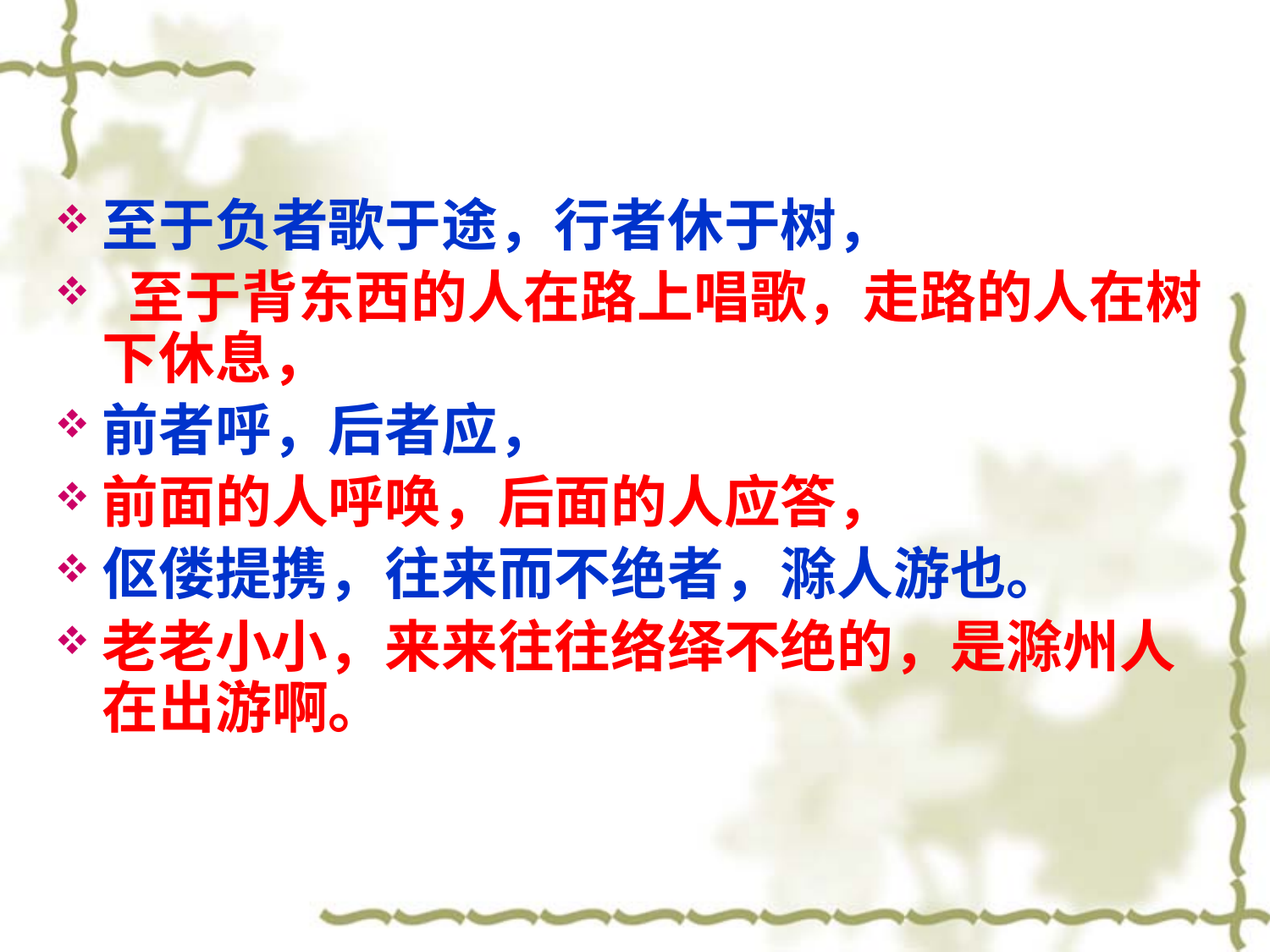

至于负者歌于途，行者休于树，
 至于背东西的人在路上唱歌，走路的人在树下休息，
前者呼，后者应，
前面的人呼唤，后面的人应答，
伛偻提携，往来而不绝者，滁人游也。
老老小小，来来往往络绎不绝的，是滁州人在出游啊。